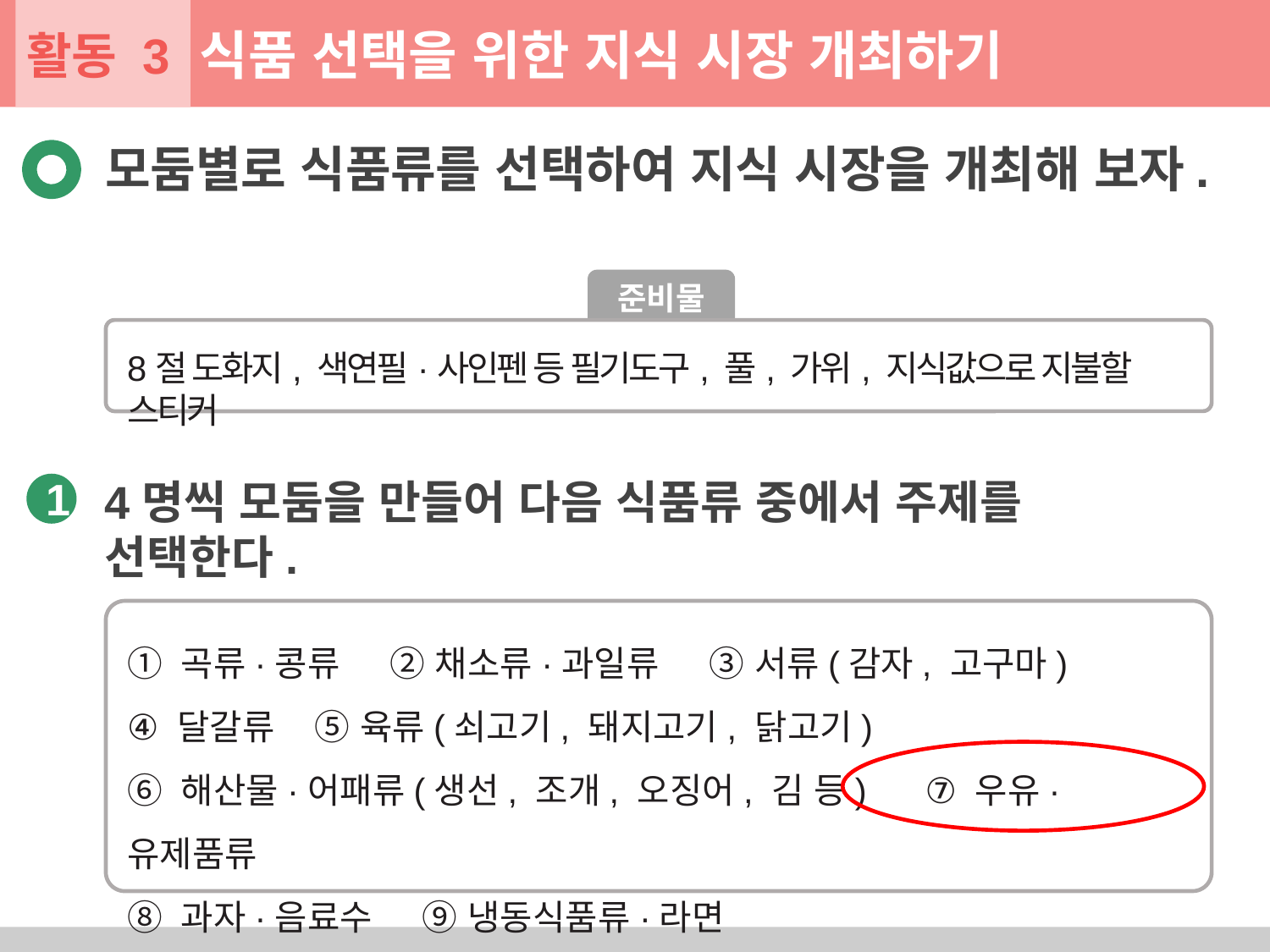

활동 3
식품 선택을 위한 지식 시장 개최하기
모둠별로 식품류를 선택하여 지식 시장을 개최해 보자.

준비물

8절 도화지, 색연필·사인펜 등 필기도구, 풀, 가위, 지식값으로 지불할 스티커
4명씩 모둠을 만들어 다음 식품류 중에서 주제를 선택한다.
1

① 곡류·콩류     ② 채소류·과일류     ③ 서류(감자, 고구마)
④ 달갈류    ⑤ 육류(쇠고기, 돼지고기, 닭고기)
⑥ 해산물·어패류(생선, 조개, 오징어, 김 등)      ⑦ 우유·유제품류
⑧ 과자·음료수     ⑨ 냉동식품류·라면